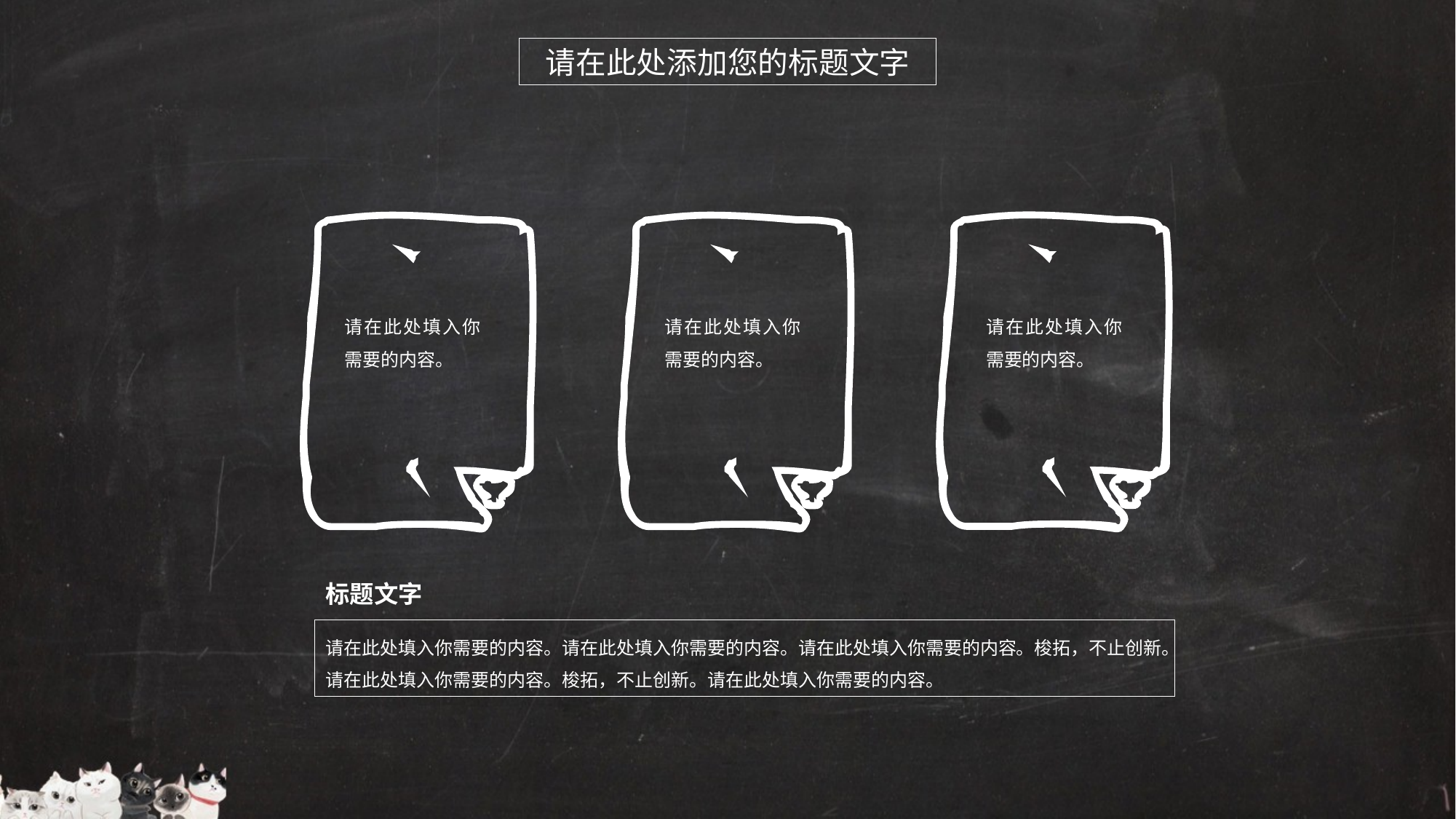

请在此处添加您的标题文字

请在此处填入你需要的内容。
请在此处填入你需要的内容。
请在此处填入你需要的内容。
标题文字
请在此处填入你需要的内容。请在此处填入你需要的内容。请在此处填入你需要的内容。梭拓，不止创新。请在此处填入你需要的内容。梭拓，不止创新。请在此处填入你需要的内容。